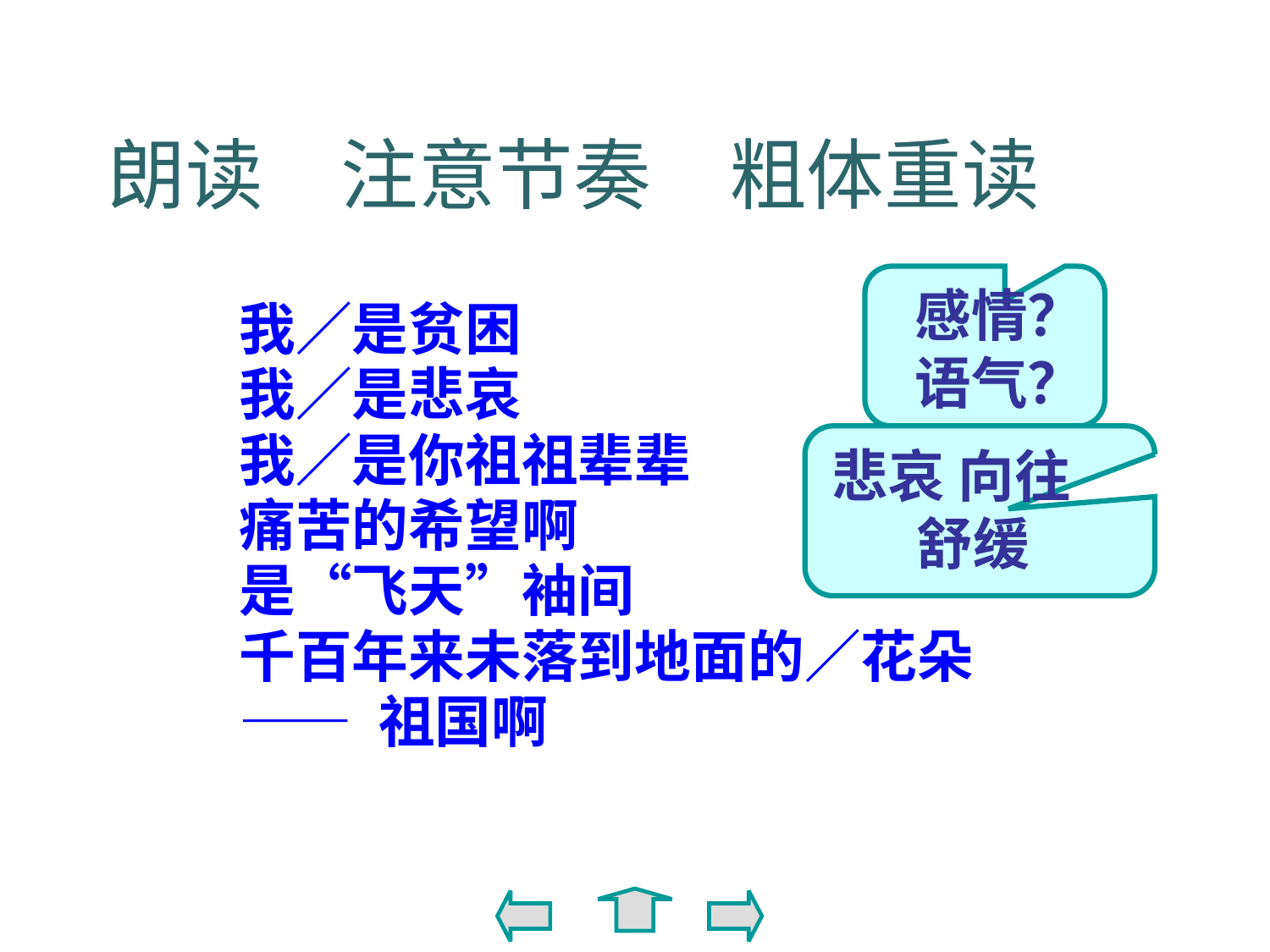

朗读　注意节奏　粗体重读
感情？
语气？
我／是贫困
我／是悲哀
我／是你祖祖辈辈
痛苦的希望啊
是“飞天”袖间
千百年来未落到地面的／花朵
—— 祖国啊
悲哀 向往　舒缓